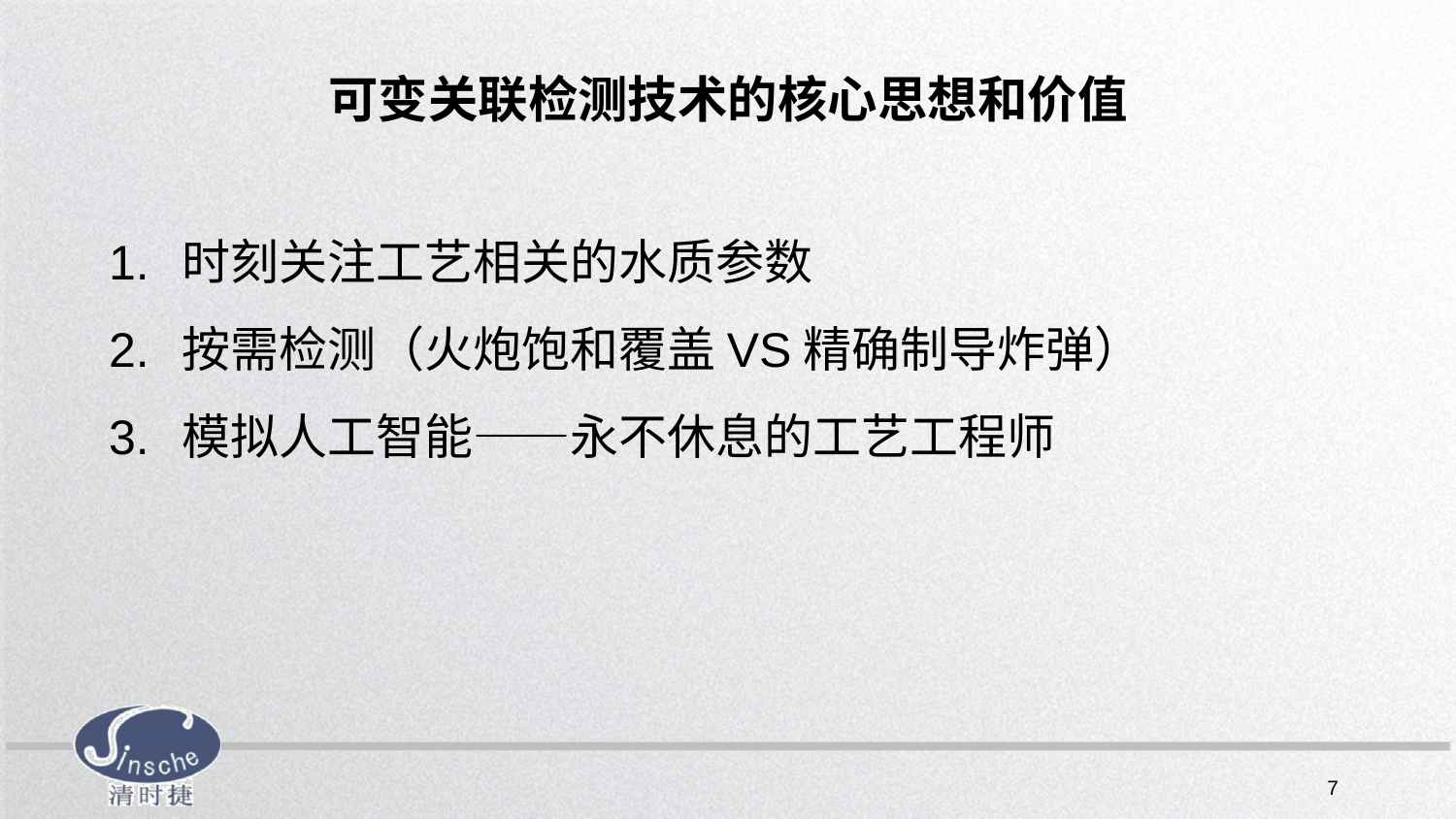

# 可变关联检测技术的核心思想和价值
时刻关注工艺相关的水质参数
按需检测（火炮饱和覆盖VS精确制导炸弹）
模拟人工智能——永不休息的工艺工程师